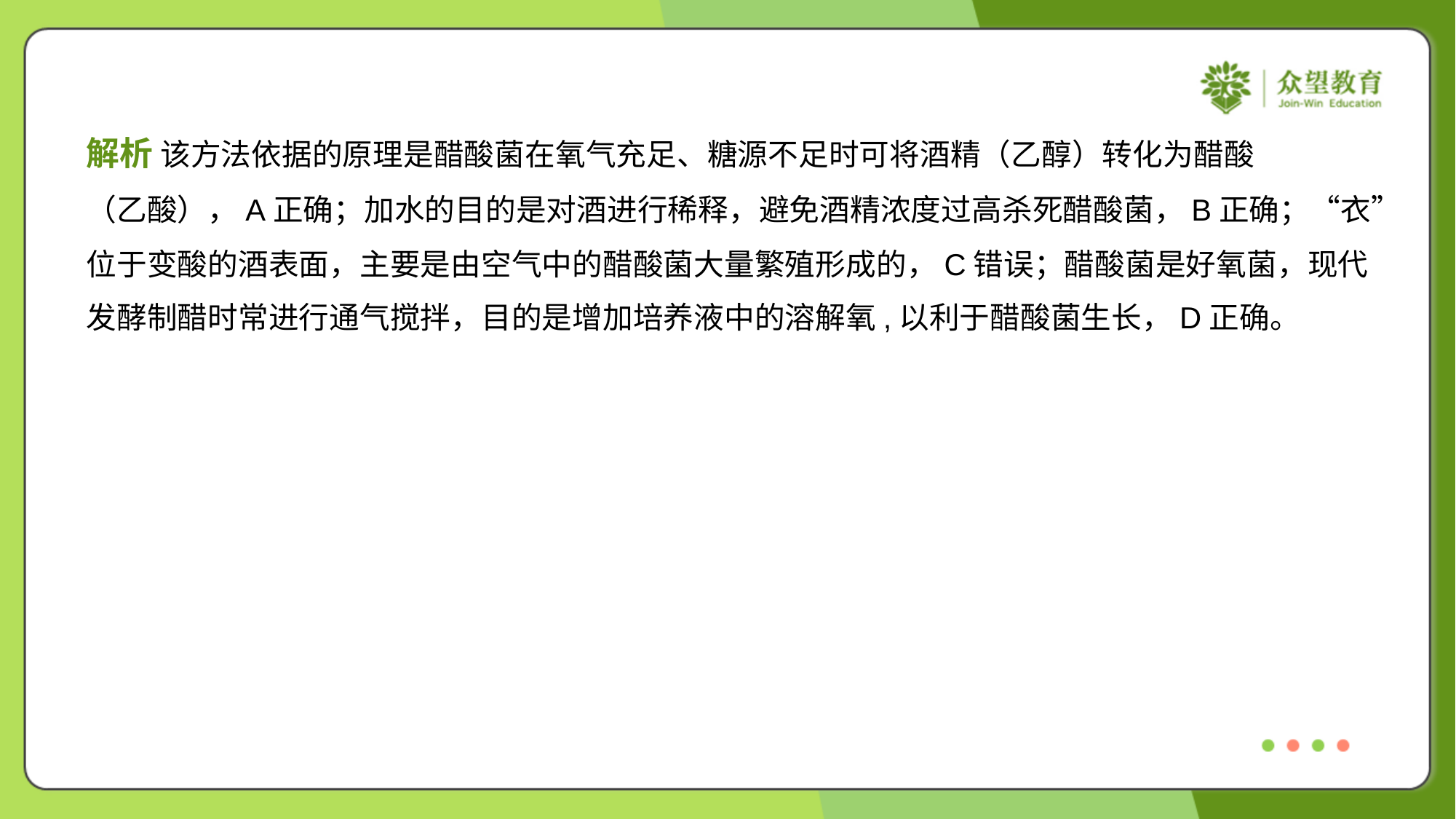

解析 该方法依据的原理是醋酸菌在氧气充足、糖源不足时可将酒精（乙醇）转化为醋酸
（乙酸），A正确；加水的目的是对酒进行稀释，避免酒精浓度过高杀死醋酸菌，B正确；“衣”
位于变酸的酒表面，主要是由空气中的醋酸菌大量繁殖形成的，C错误；醋酸菌是好氧菌，现代
发酵制醋时常进行通气搅拌，目的是增加培养液中的溶解氧,以利于醋酸菌生长，D正确。